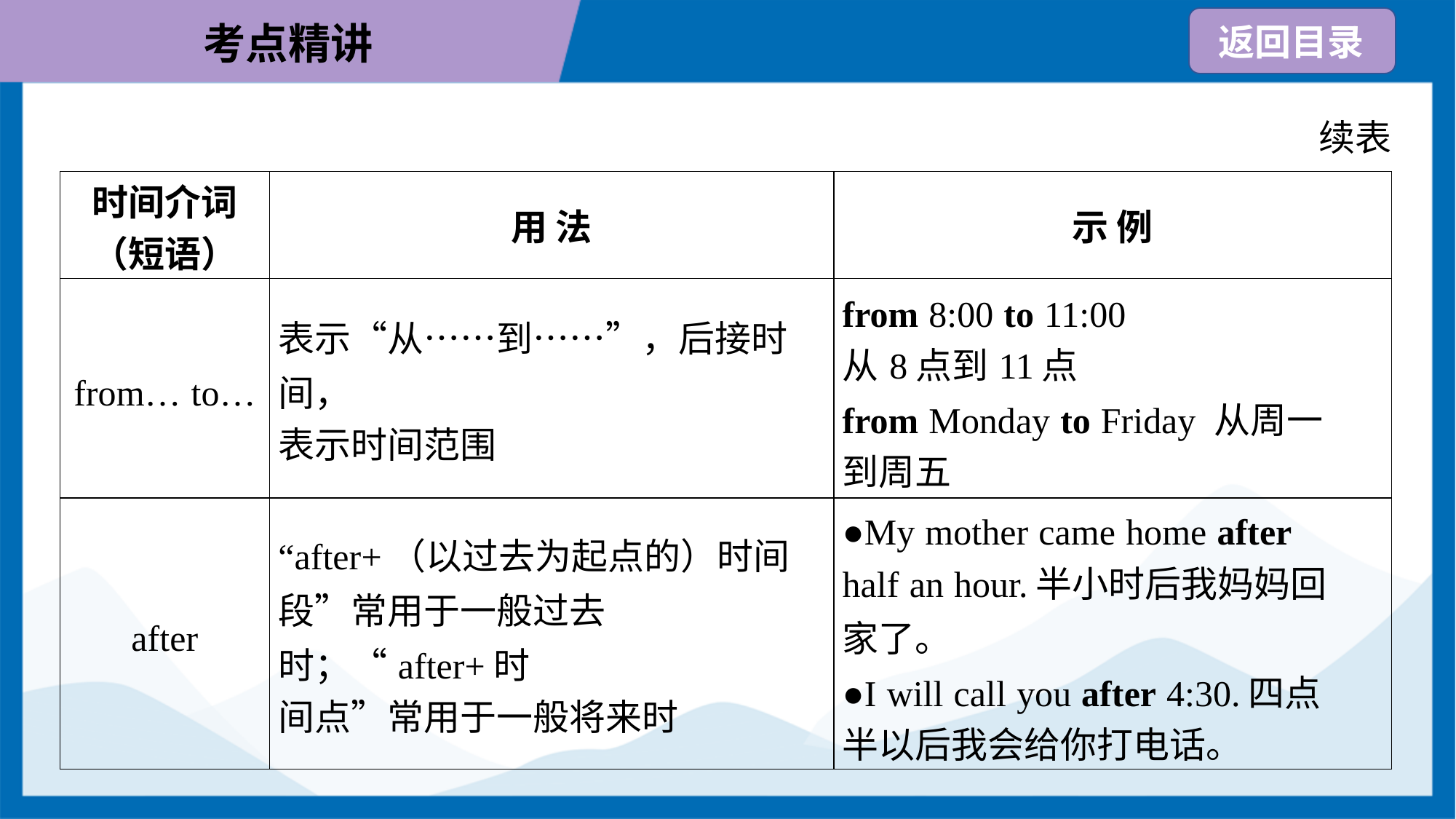

续表
| 时间介词 （短语） | 用 法 | 示 例 |
| --- | --- | --- |
| from… to… | 表示“从……到……”，后接时间， 表示时间范围 | from 8:00 to 11:00 从8点到11点 from Monday to Friday 从周一 到周五 |
| after | “after+（以过去为起点的）时间 段”常用于一般过去时；“after+时 间点”常用于一般将来时 | ●My mother came home after half an hour.半小时后我妈妈回 家了。 ●I will call you after 4:30.四点 半以后我会给你打电话。 |